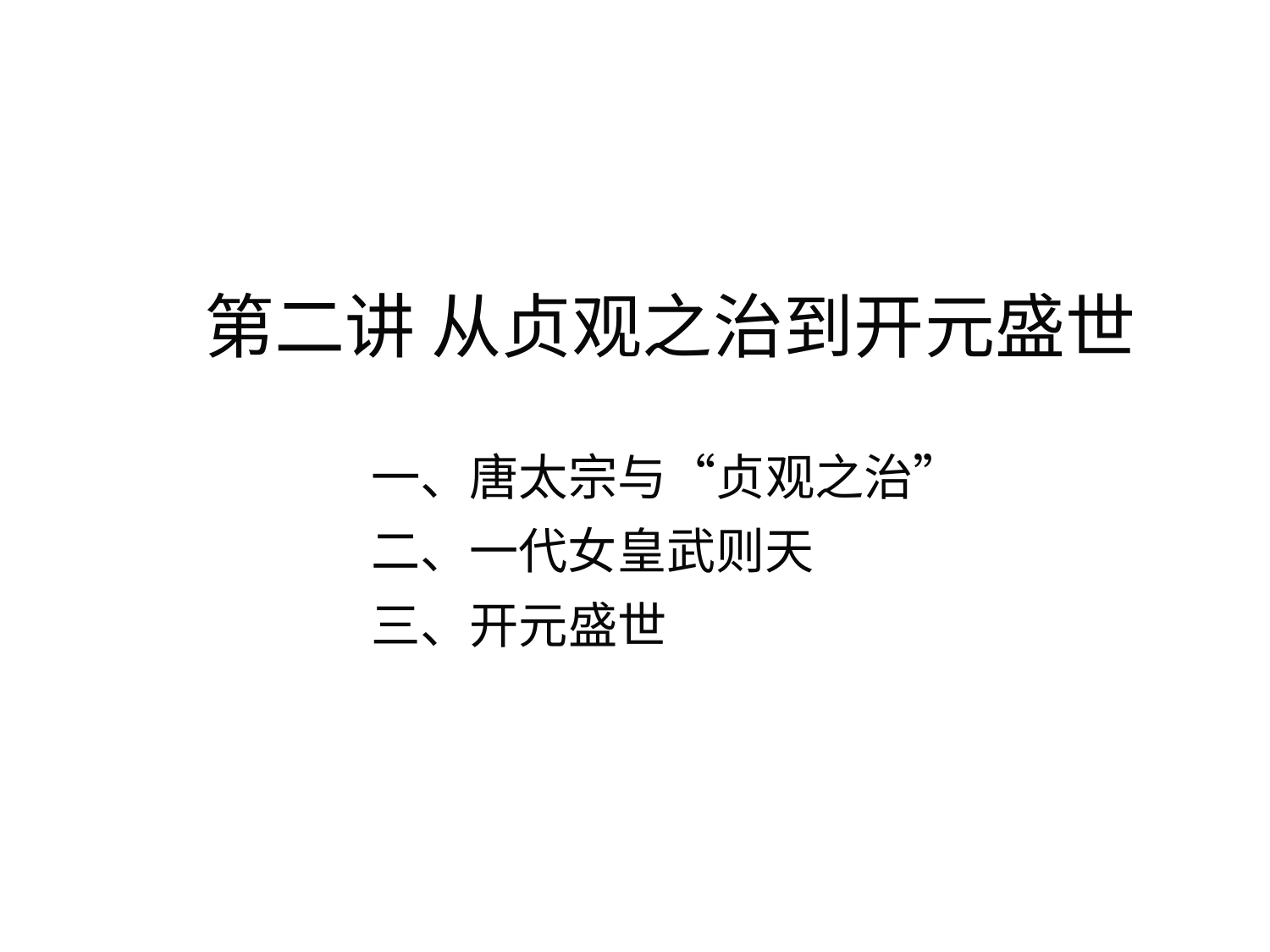

第二讲 从贞观之治到开元盛世
一、唐太宗与“贞观之治”

二、一代女皇武则天

三、开元盛世